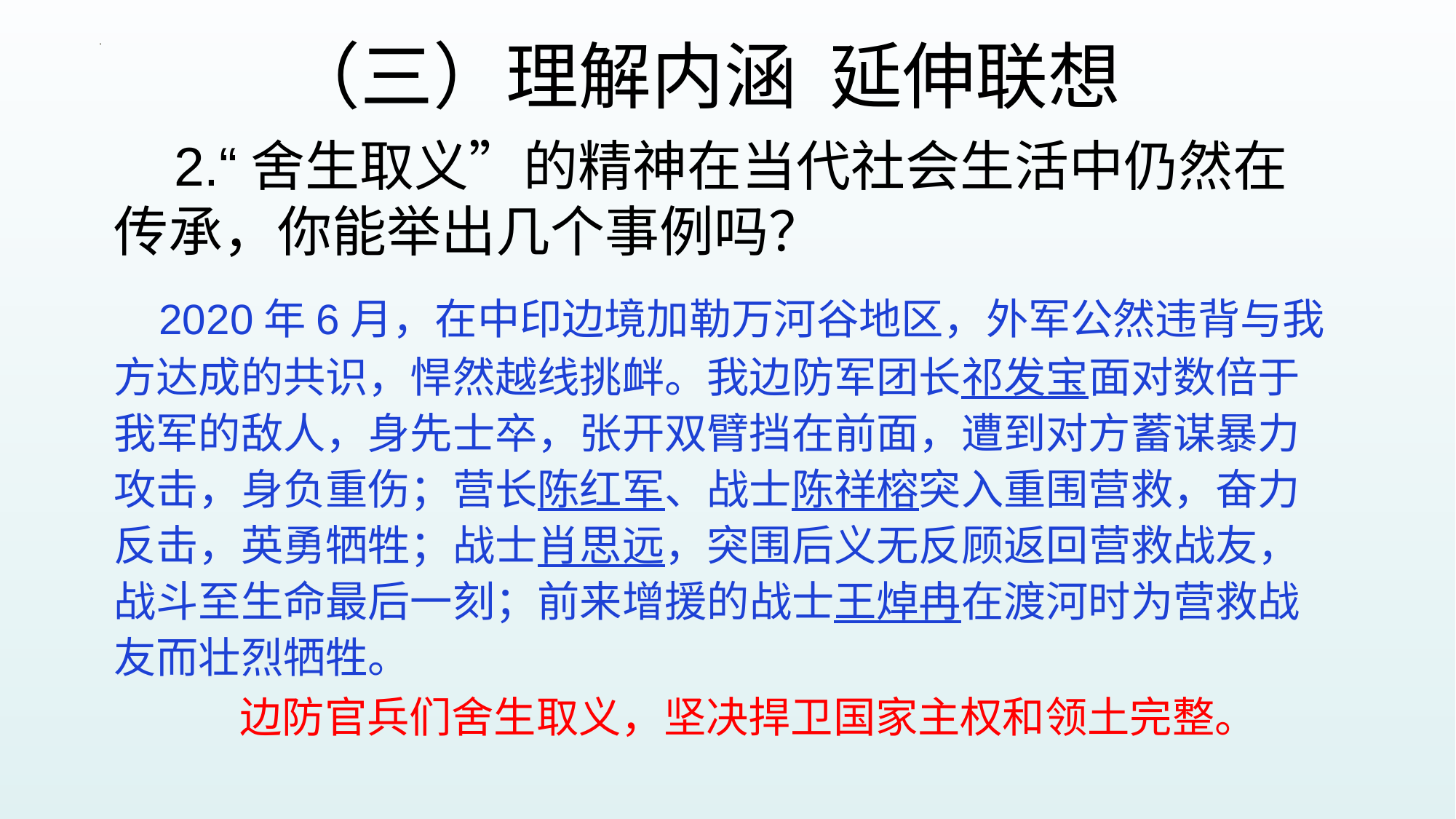

# （三）理解内涵  延伸联想
    2.“舍生取义”的精神在当代社会生活中仍然在传承，你能举出几个事例吗？
   2020年6月，在中印边境加勒万河谷地区，外军公然违背与我方达成的共识，悍然越线挑衅。我边防军团长祁发宝面对数倍于我军的敌人，身先士卒，张开双臂挡在前面，遭到对方蓄谋暴力攻击，身负重伤；营长陈红军、战士陈祥榕突入重围营救，奋力反击，英勇牺牲；战士肖思远，突围后义无反顾返回营救战友，战斗至生命最后一刻；前来增援的战士王焯冉在渡河时为营救战友而壮烈牺牲。

边防官兵们舍生取义，坚决捍卫国家主权和领土完整。